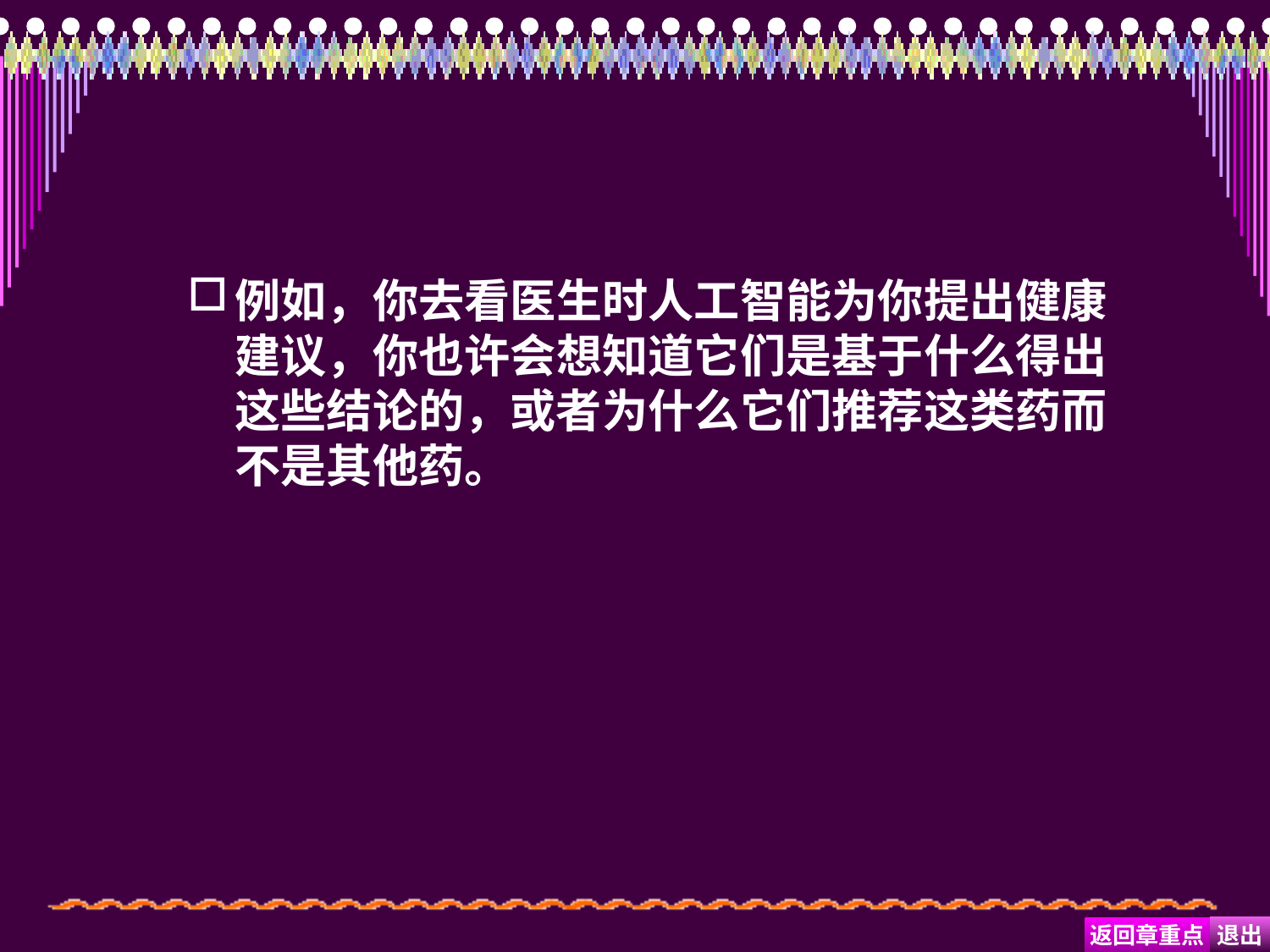

#
例如，你去看医生时人工智能为你提出健康建议，你也许会想知道它们是基于什么得出这些结论的，或者为什么它们推荐这类药而不是其他药。